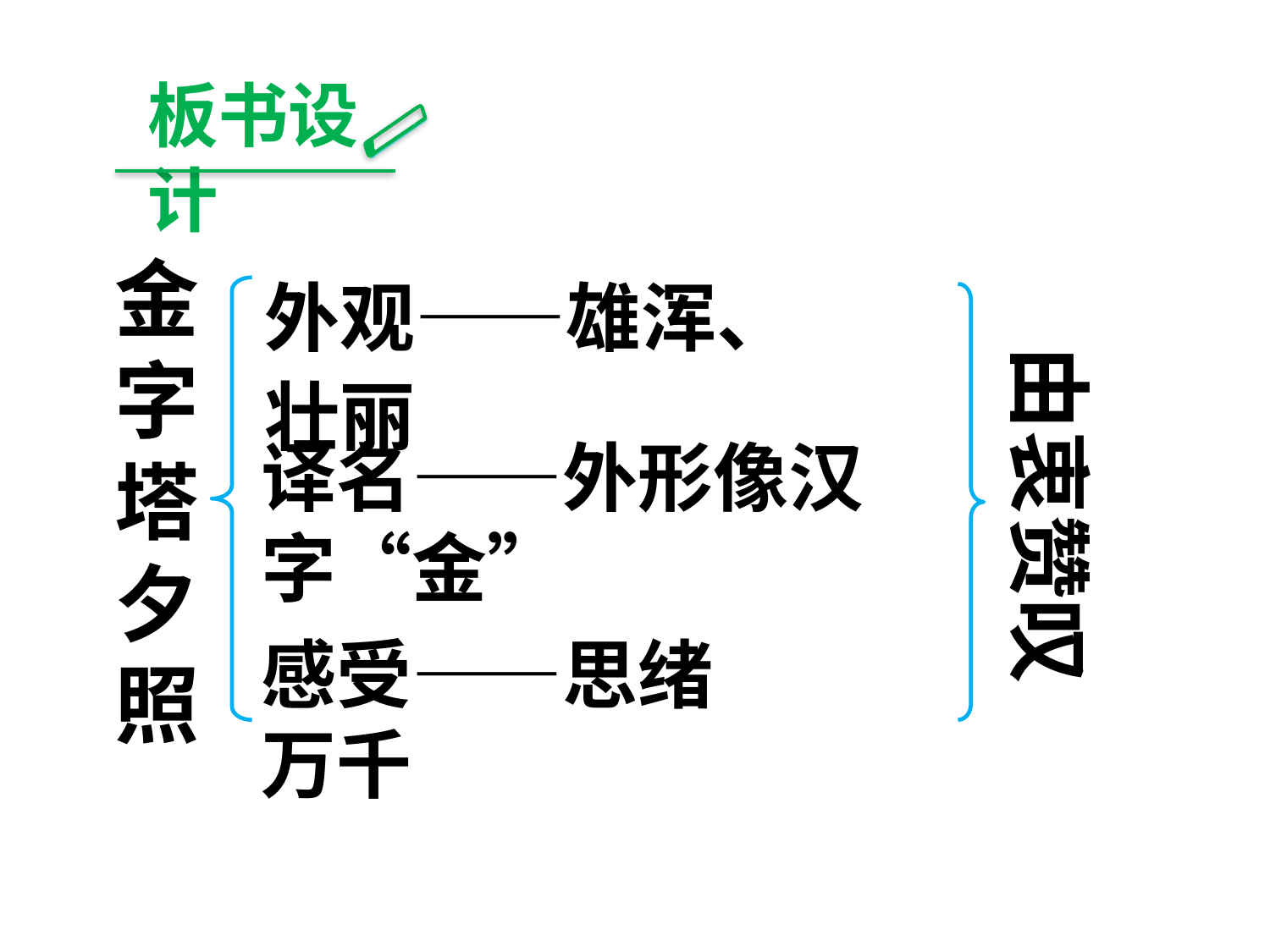

板书设计

金字塔夕照
外观——雄浑、壮丽

由衷赞叹
译名——外形像汉字“金”
感受——思绪万千